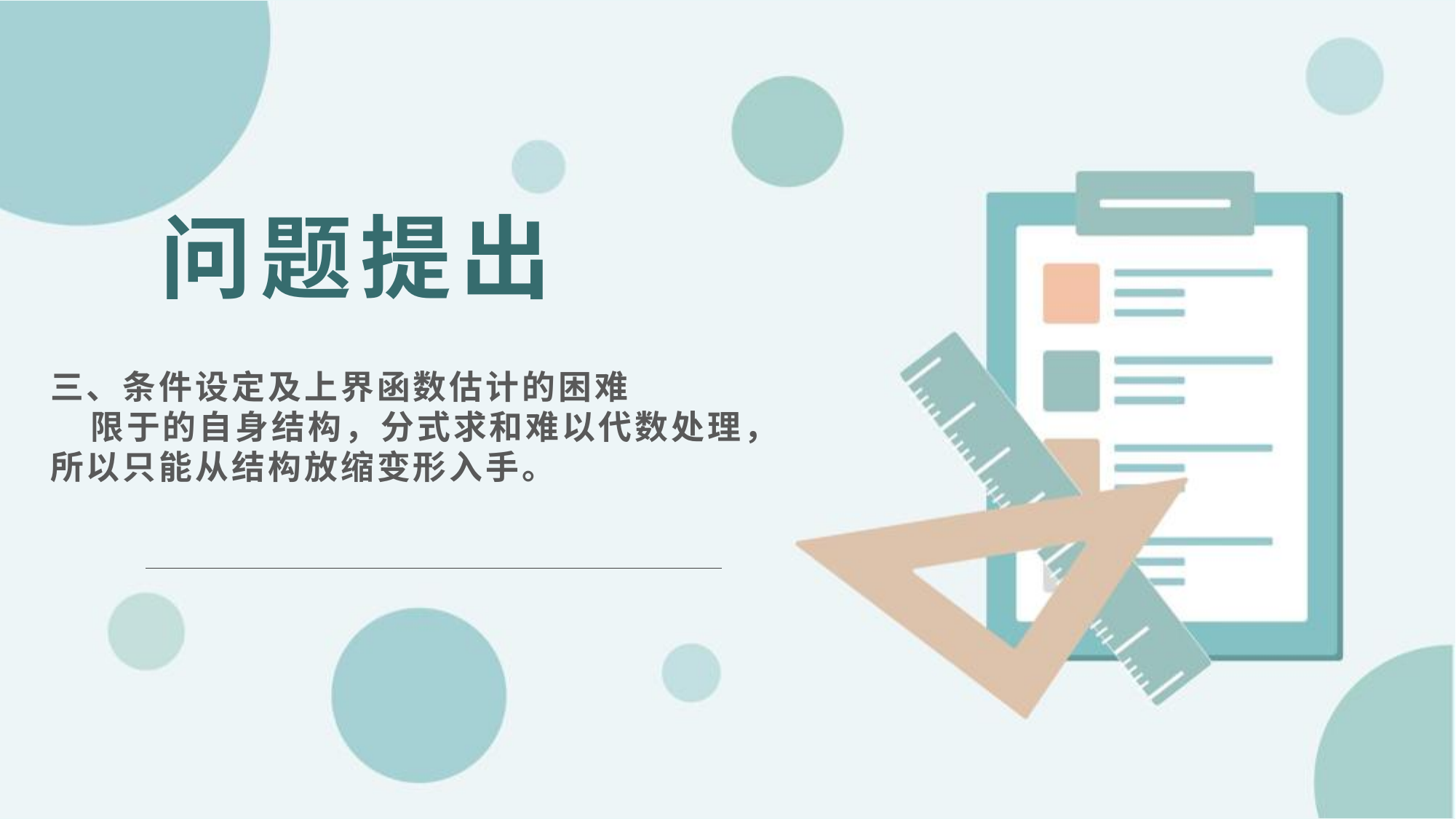

问题提出

三、条件设定及上界函数估计的困难
   限于的自身结构，分式求和难以代数处理，所以只能从结构放缩变形入手。